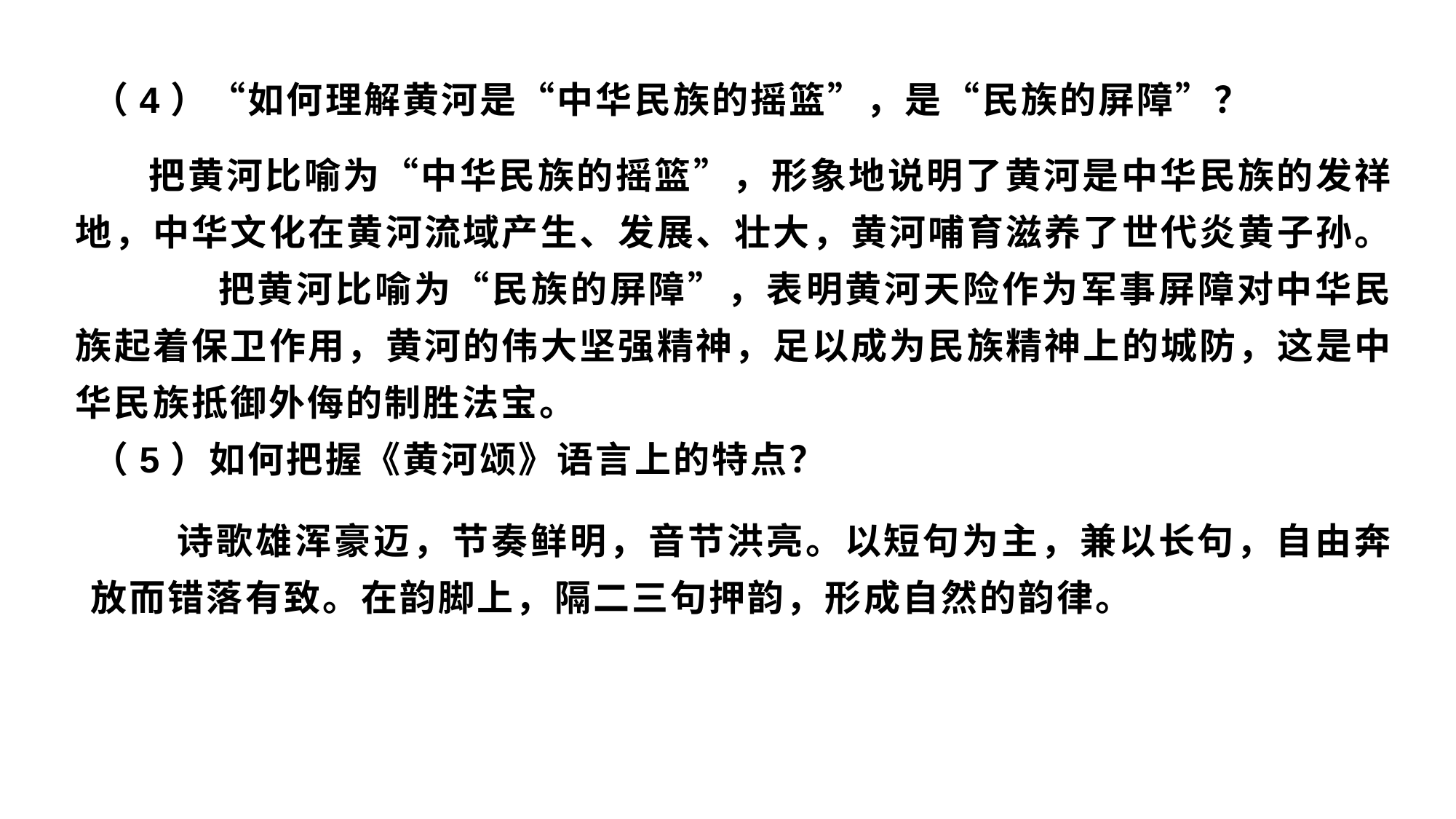

（4）“如何理解黄河是“中华民族的摇篮”，是“民族的屏障”？

（5）如何把握《黄河颂》语言上的特点？
      把黄河比喻为“中华民族的摇篮”，形象地说明了黄河是中华民族的发祥地，中华文化在黄河流域产生、发展、壮大，黄河哺育滋养了世代炎黄子孙。              把黄河比喻为“民族的屏障”，表明黄河天险作为军事屏障对中华民族起着保卫作用，黄河的伟大坚强精神，足以成为民族精神上的城防，这是中华民族抵御外侮的制胜法宝。
       诗歌雄浑豪迈，节奏鲜明，音节洪亮。以短句为主，兼以长句，自由奔放而错落有致。在韵脚上，隔二三句押韵，形成自然的韵律。